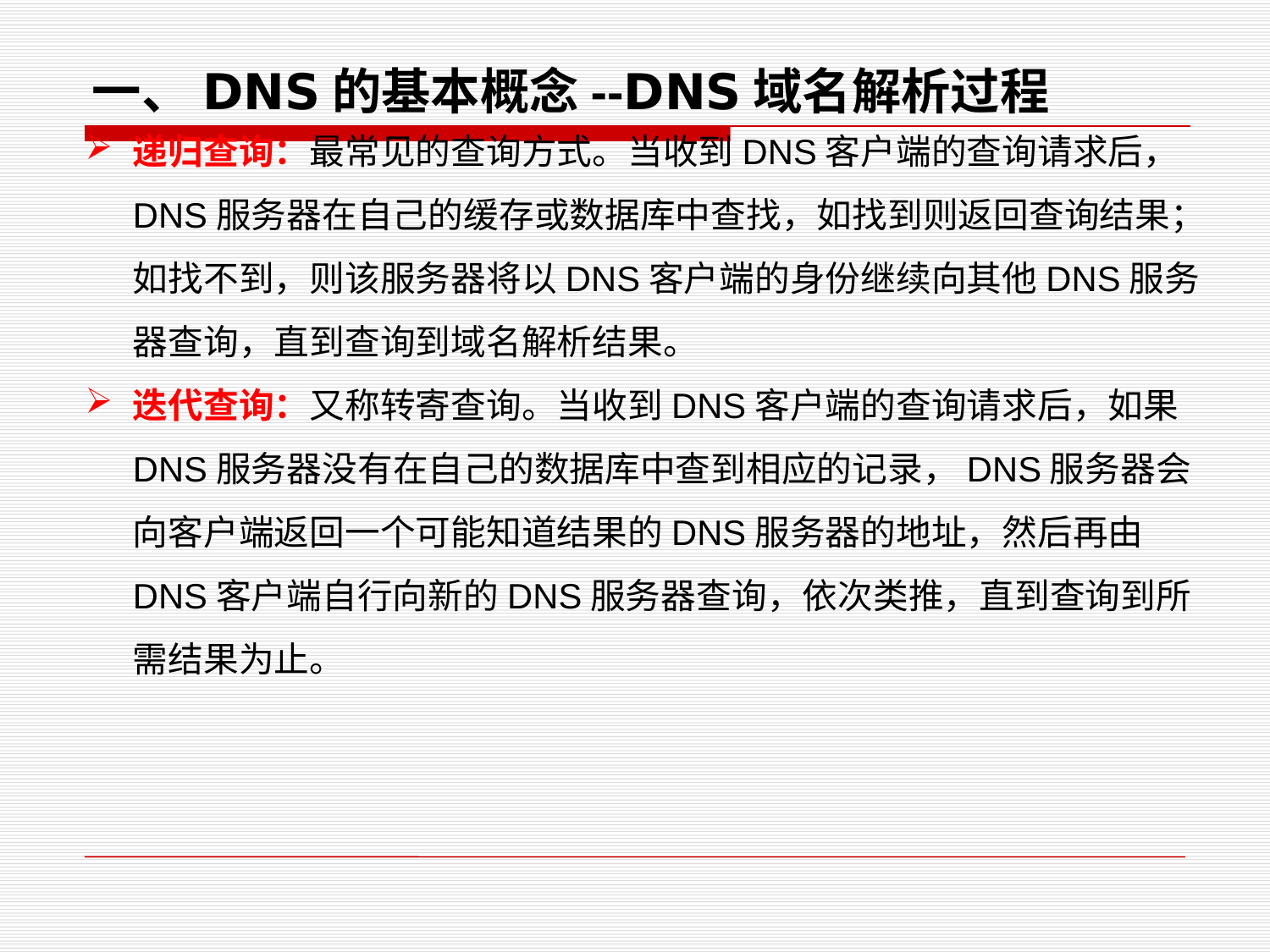

一、DNS的基本概念--DNS域名解析过程
递归查询：最常见的查询方式。当收到DNS客户端的查询请求后，DNS服务器在自己的缓存或数据库中查找，如找到则返回查询结果；如找不到，则该服务器将以DNS客户端的身份继续向其他DNS服务器查询，直到查询到域名解析结果。
迭代查询：又称转寄查询。当收到DNS客户端的查询请求后，如果DNS服务器没有在自己的数据库中查到相应的记录，DNS服务器会向客户端返回一个可能知道结果的DNS服务器的地址，然后再由DNS客户端自行向新的DNS服务器查询，依次类推，直到查询到所需结果为止。
45